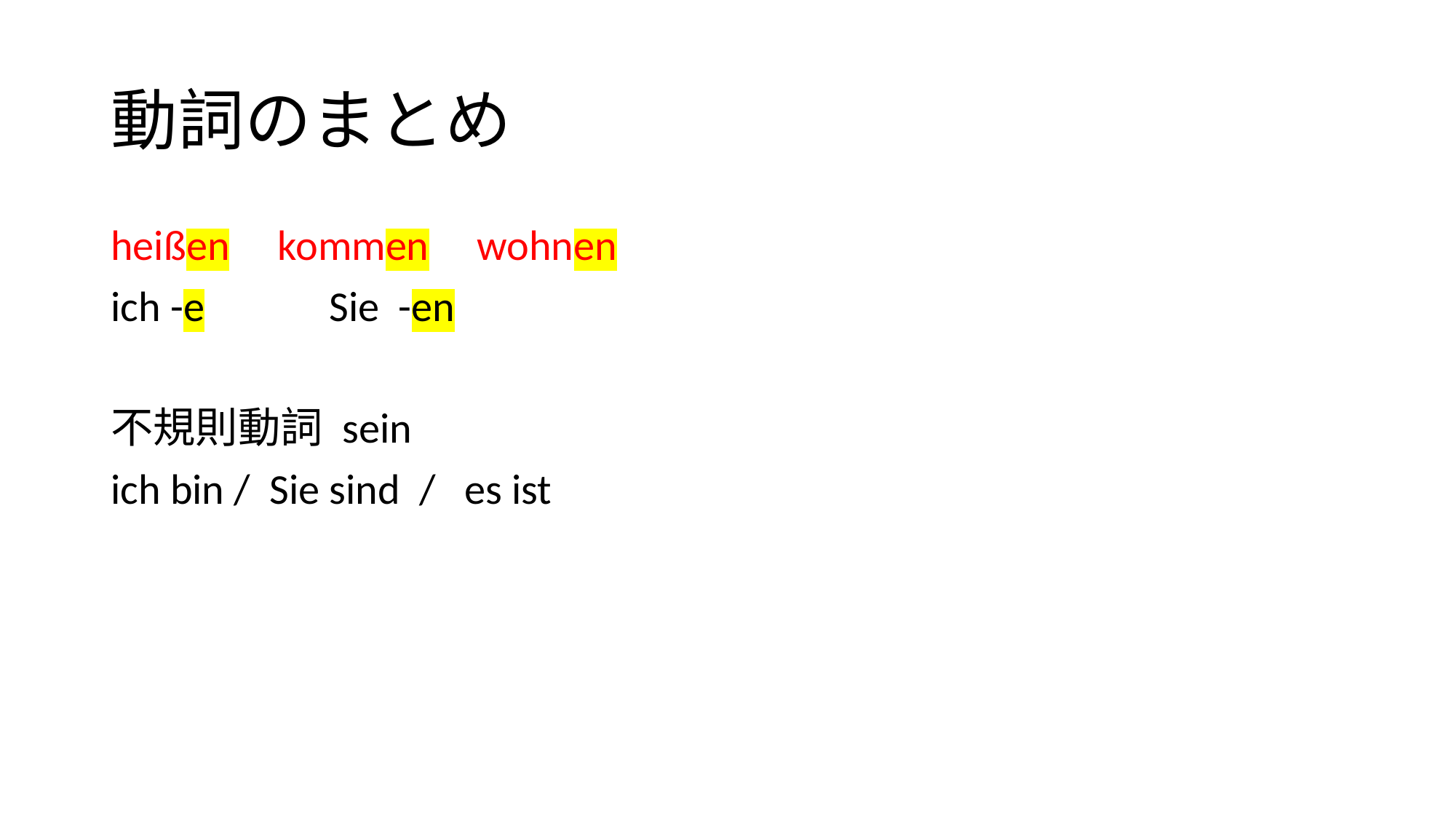

# 動詞のまとめ
heißen     kommen     wohnen
ich -e  	Sie  -en

不規則動詞 sein
ich bin /  Sie sind  /   es ist